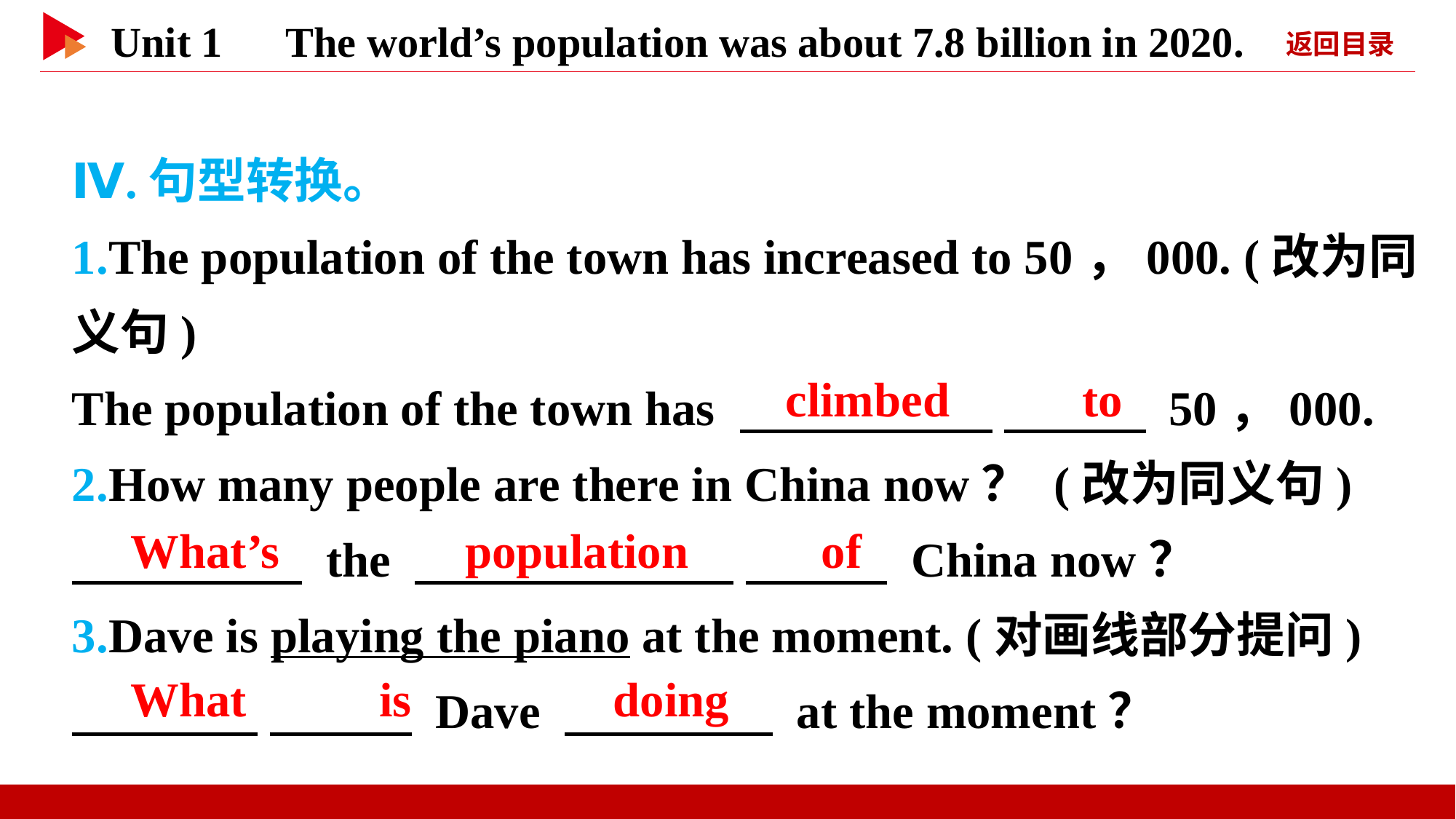

Ⅳ.句型转换。
1.The population of the town has increased to 50，000. (改为同义句)
The population of the town has 　              　 　    　 50，000.
2.How many people are there in China now？ (改为同义句)
　            　 the 　                    　 　    　 China now？
3.Dave is playing the piano at the moment. (对画线部分提问)
　        　 　    　 Dave 　          　 at the moment？
　climbed　 　to
　What’s
　population　 　of
　What　 　is
　doing